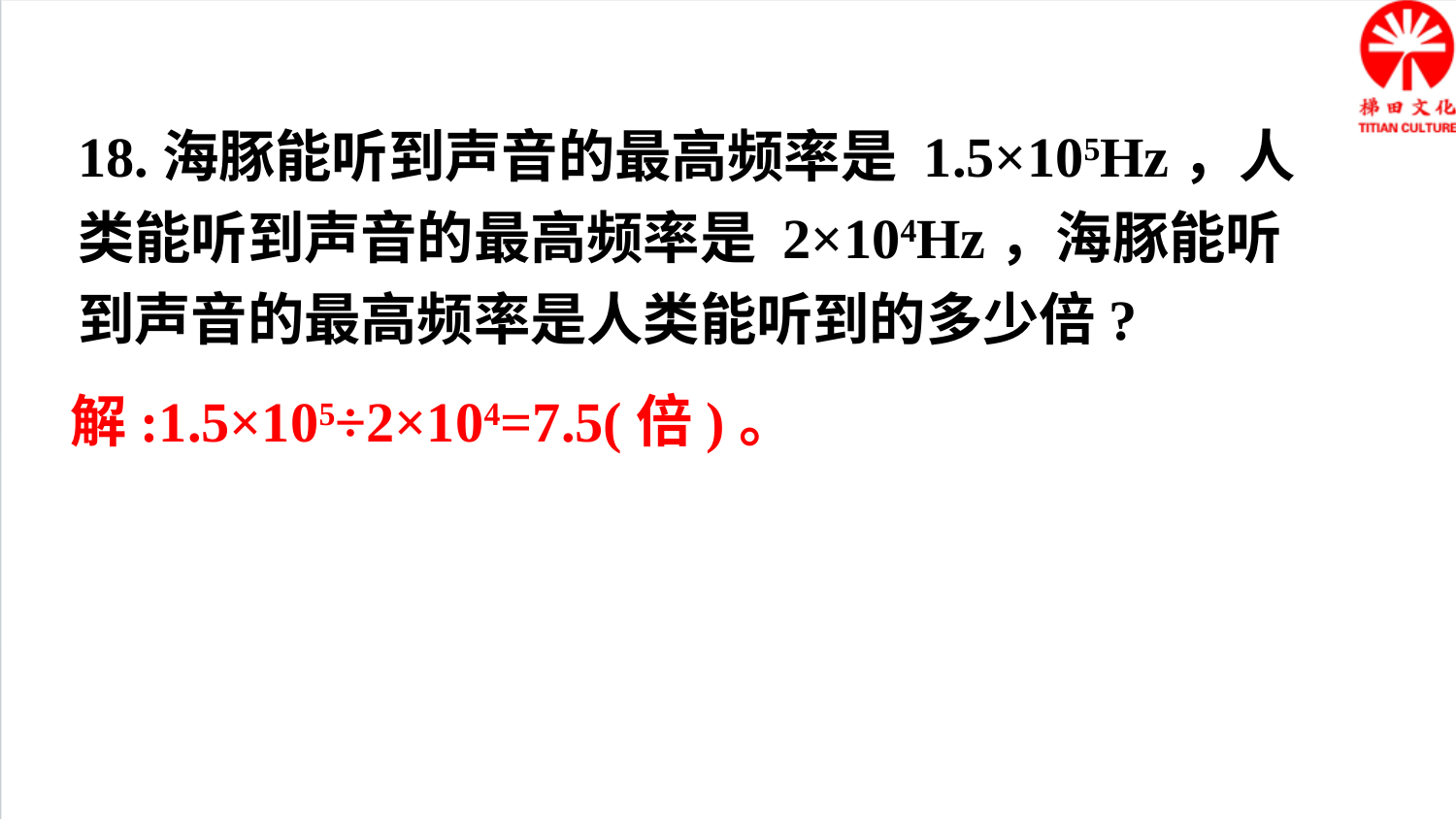

18.海豚能听到声音的最高频率是 1.5×105Hz，人类能听到声音的最高频率是 2×104Hz，海豚能听到声音的最高频率是人类能听到的多少倍?
解:1.5×105÷2×104=7.5(倍)。